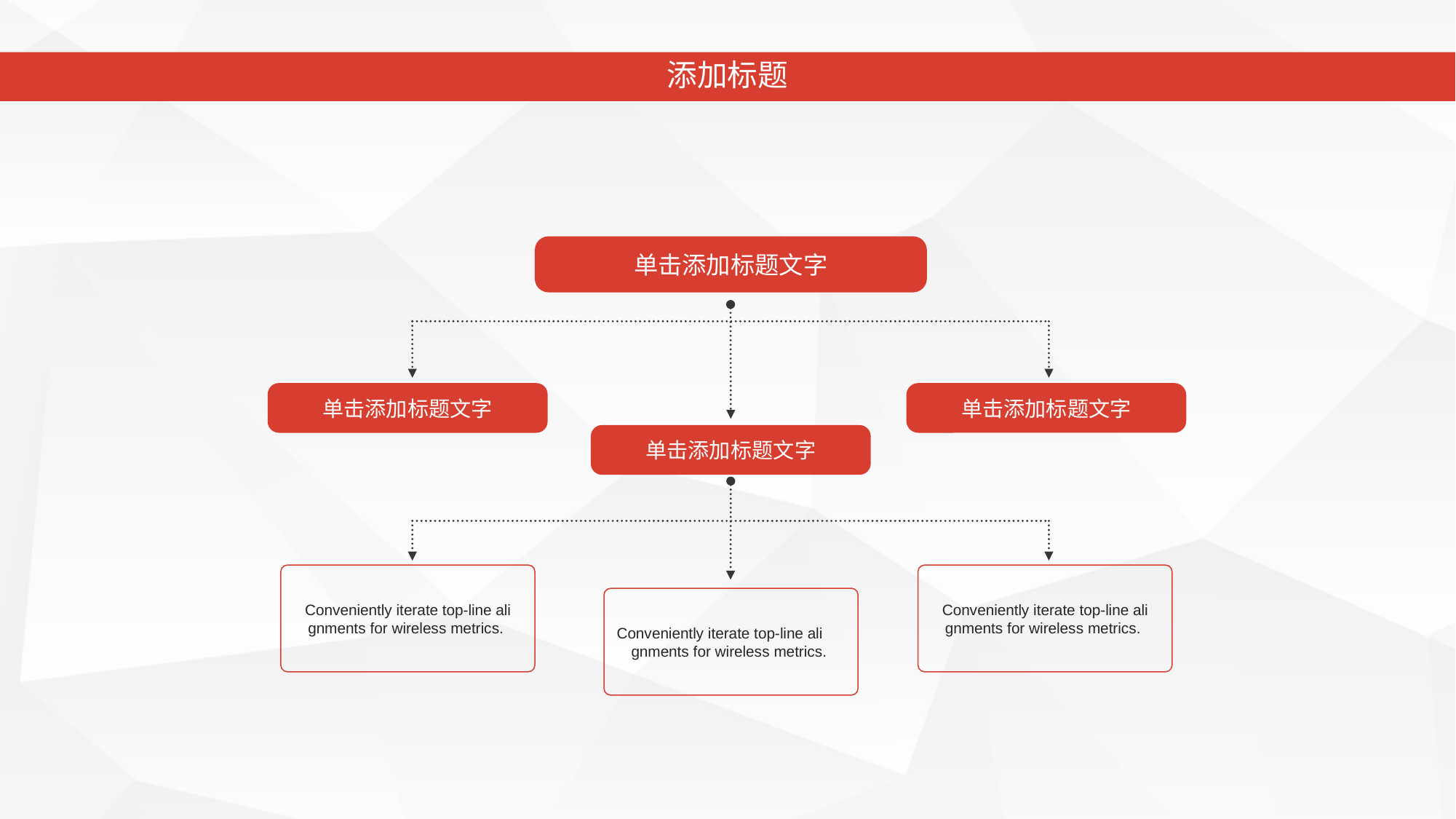

添加标题

单击添加标题文字
双击添加标题文字

单击添加标题文字
单击添加标题文字
单击添加标题文字

Conveniently iterate top-line ali
gnments for wireless metrics.
Conveniently iterate top-line ali
gnments for wireless metrics.
Conveniently iterate top-line ali
gnments for wireless metrics.